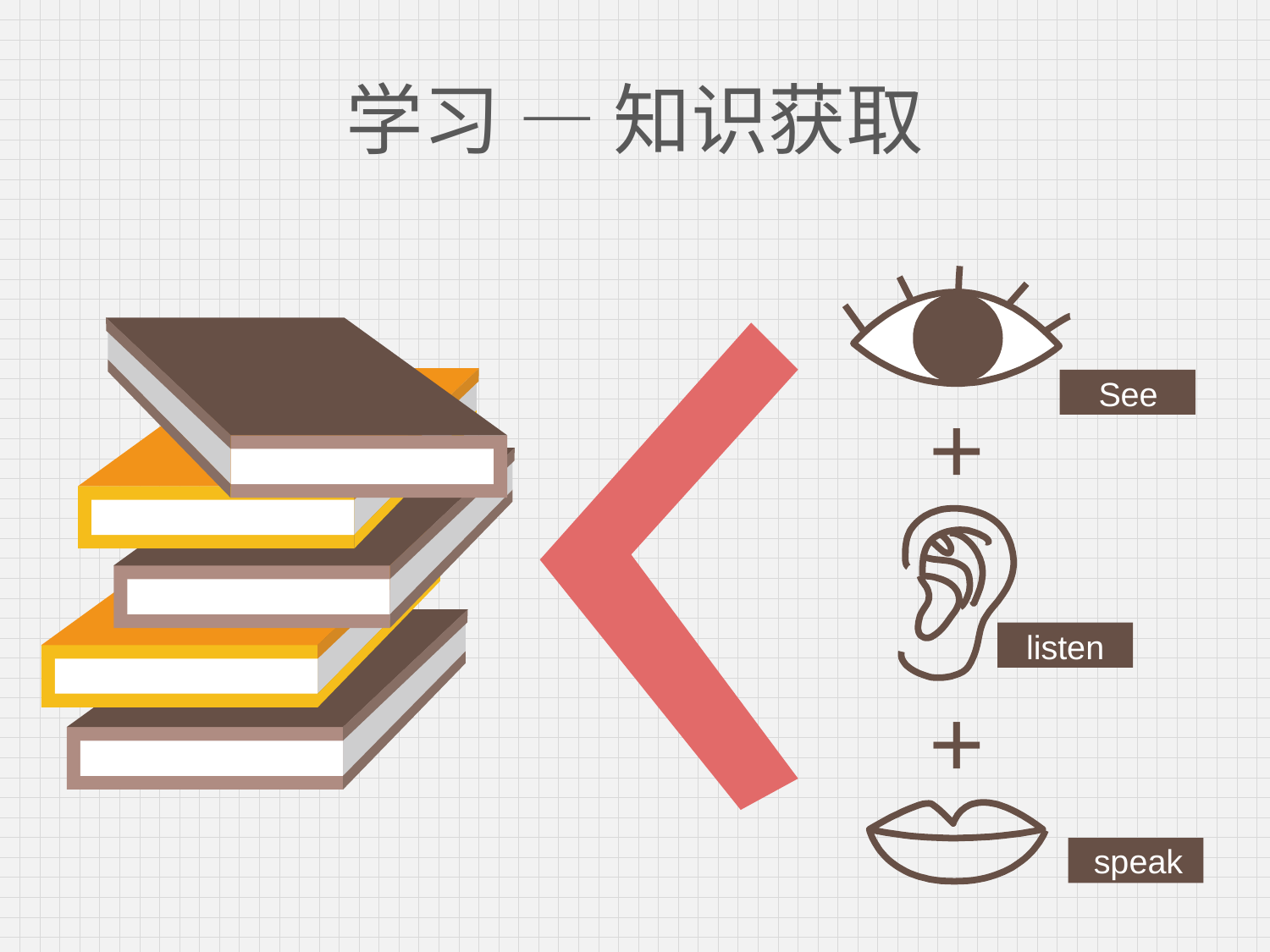

# 学习 — 知识获取

See
+

listen
+

speak